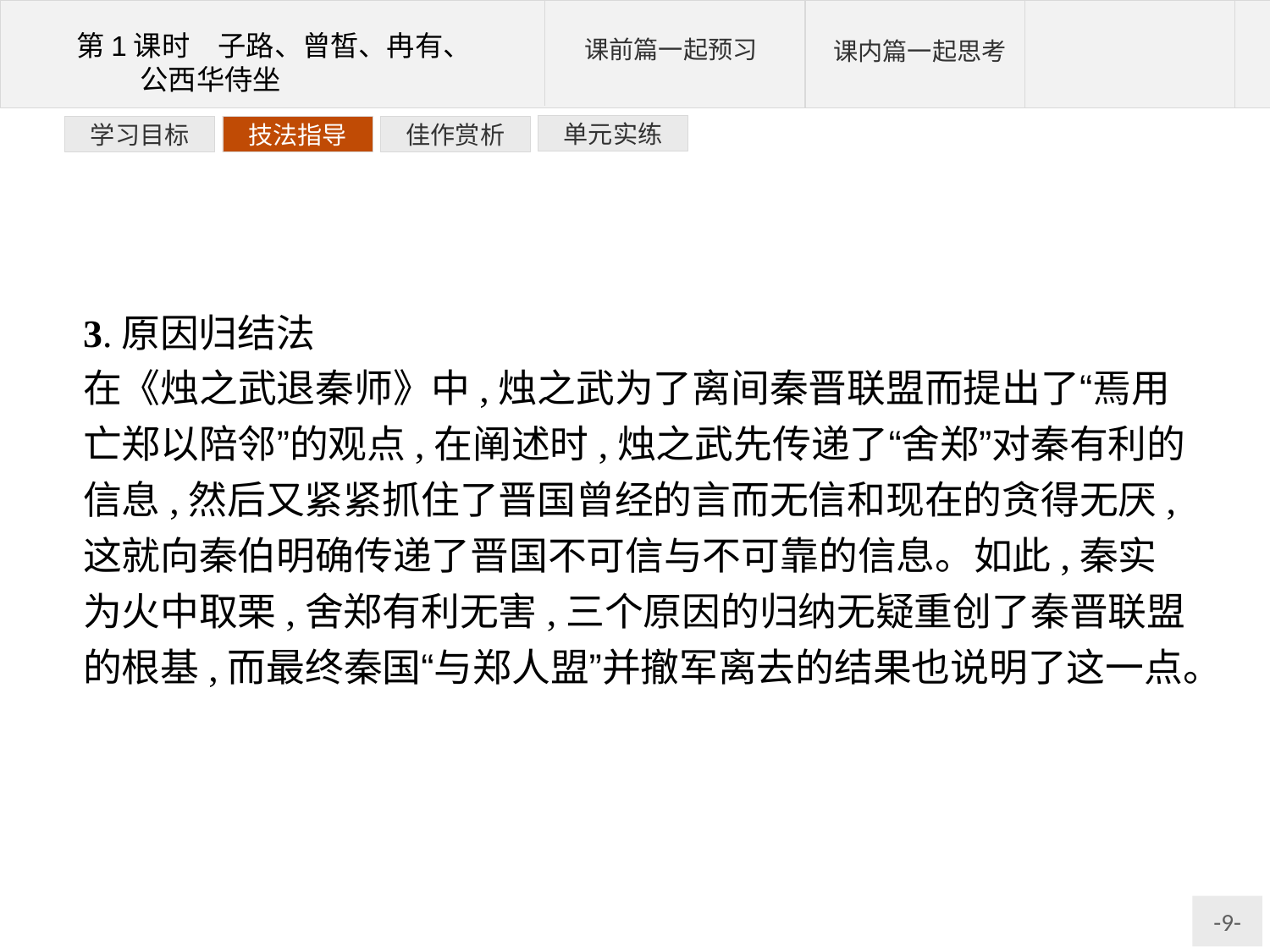

单元实练
佳作赏析
技法指导
学习目标
3.原因归结法
在《烛之武退秦师》中,烛之武为了离间秦晋联盟而提出了“焉用亡郑以陪邻”的观点,在阐述时,烛之武先传递了“舍郑”对秦有利的信息,然后又紧紧抓住了晋国曾经的言而无信和现在的贪得无厌,这就向秦伯明确传递了晋国不可信与不可靠的信息。如此,秦实为火中取栗,舍郑有利无害,三个原因的归纳无疑重创了秦晋联盟的根基,而最终秦国“与郑人盟”并撤军离去的结果也说明了这一点。